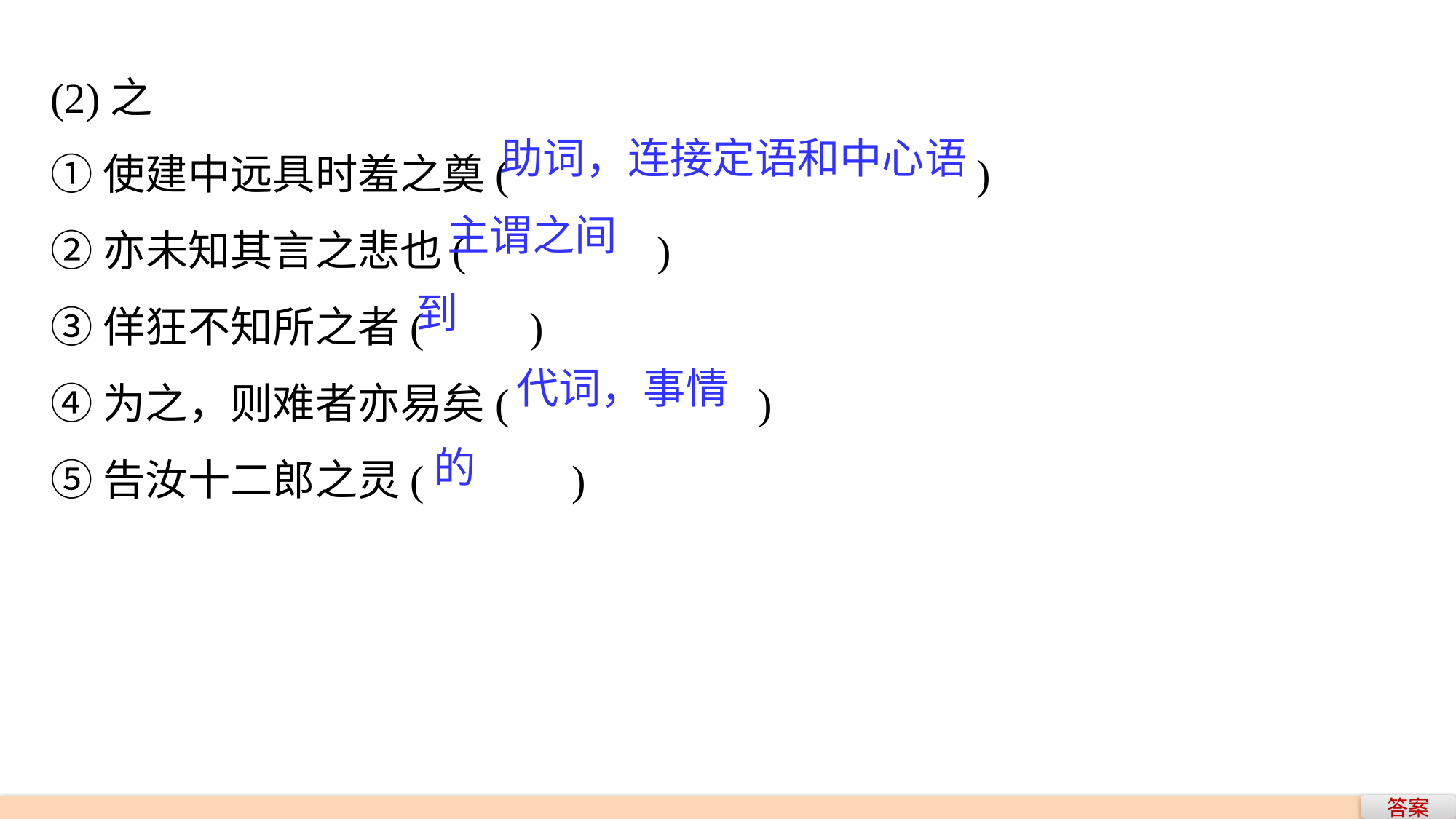

(2)之
①使建中远具时羞之奠(　　　			　)
②亦未知其言之悲也(　　　　)
③佯狂不知所之者(　　)
④为之，则难者亦易矣(　　　	　)
⑤告汝十二郎之灵(　　　)
助词，连接定语和中心语
主谓之间
到
代词，事情
的
答案